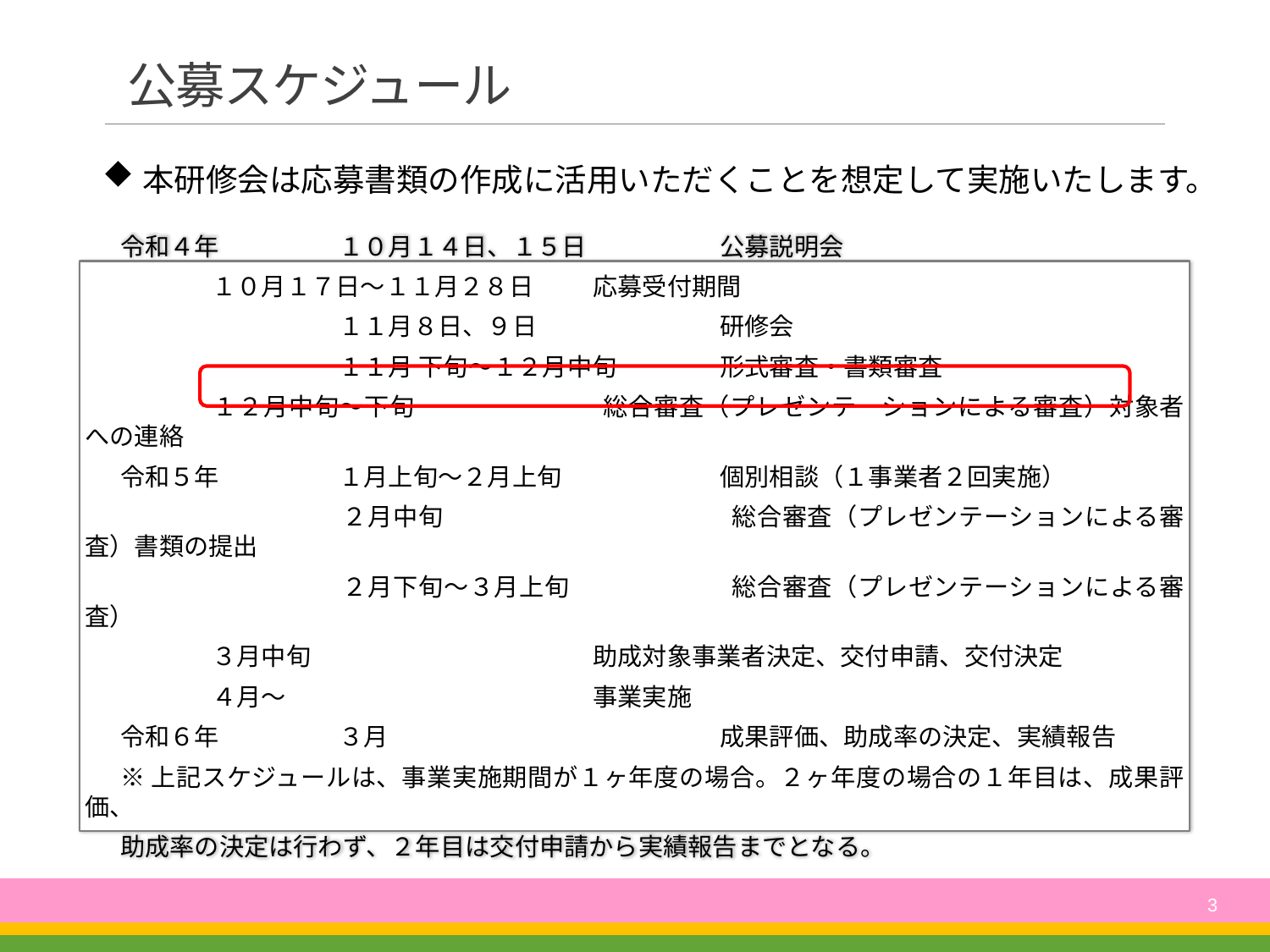

# 公募スケジュール
本研修会は応募書類の作成に活用いただくことを想定して実施いたします。
令和４年	１０月１４日、１５日 　　	公募説明会
　　	１０月１７日～１１月２８日	応募受付期間
　　　　　　	１１月８日、９日　　　　　  	研修会
　　　　	１１月 下旬～１２月中旬　 　 	形式審査・書類審査
	１２月中旬～下旬　　　　　　 	総合審査（プレゼンテーションによる審査）対象者への連絡
令和５年	１月上旬～２月上旬　　　     	個別相談（１事業者２回実施）
　　　　　　	２月中旬　　　　　　　　　　 	総合審査（プレゼンテーションによる審査）書類の提出
　　　　　　	２月下旬～３月上旬　　　　　 	総合審査（プレゼンテーションによる審査）
	３月中旬      　　　　　 　	助成対象事業者決定、交付申請、交付決定
	４月～　　　　　　　　　 　　	事業実施
令和６年	３月　　　　　　　　     　　	成果評価、助成率の決定、実績報告
※上記スケジュールは、事業実施期間が１ヶ年度の場合。２ヶ年度の場合の１年目は、成果評価、
助成率の決定は行わず、２年目は交付申請から実績報告までとなる。

3